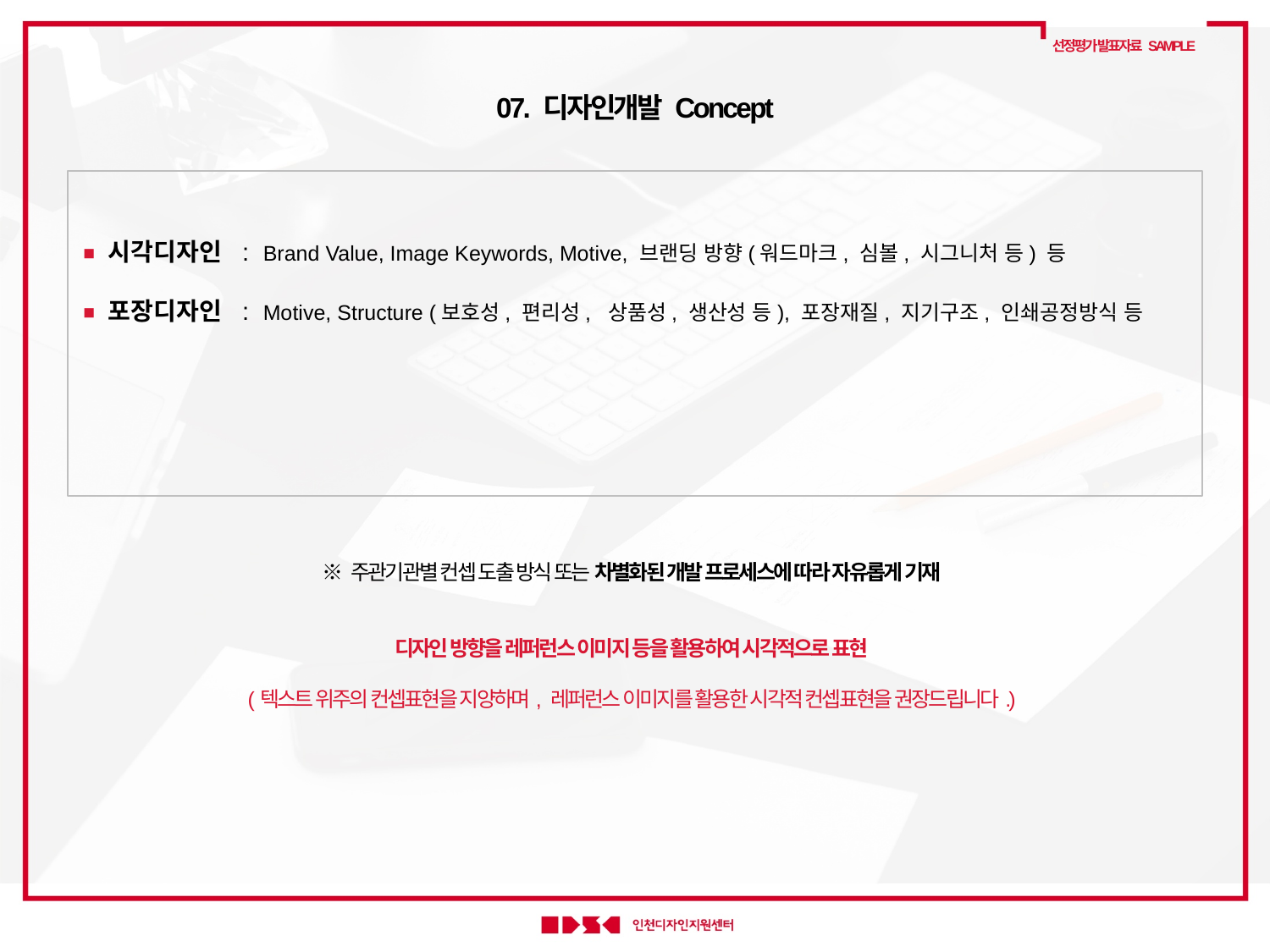

선정평가 발표자료 SAMPLE
07. 디자인개발 Concept

◾ 시각디자인  :  Brand Value, Image Keywords, Motive, 브랜딩 방향(워드마크, 심볼, 시그니처 등) 등

◾ 포장디자인  :  Motive, Structure (보호성, 편리성,  상품성, 생산성 등), 포장재질, 지기구조, 인쇄공정방식 등

※ 주관기관별 컨셉 도출 방식 또는 차별화된 개발 프로세스에 따라 자유롭게 기재

디자인 방향을 레퍼런스 이미지 등을 활용하여 시각적으로 표현

(텍스트 위주의 컨셉표현을 지양하며, 레퍼런스 이미지를 활용한 시각적 컨셉표현을 권장드립니다.)